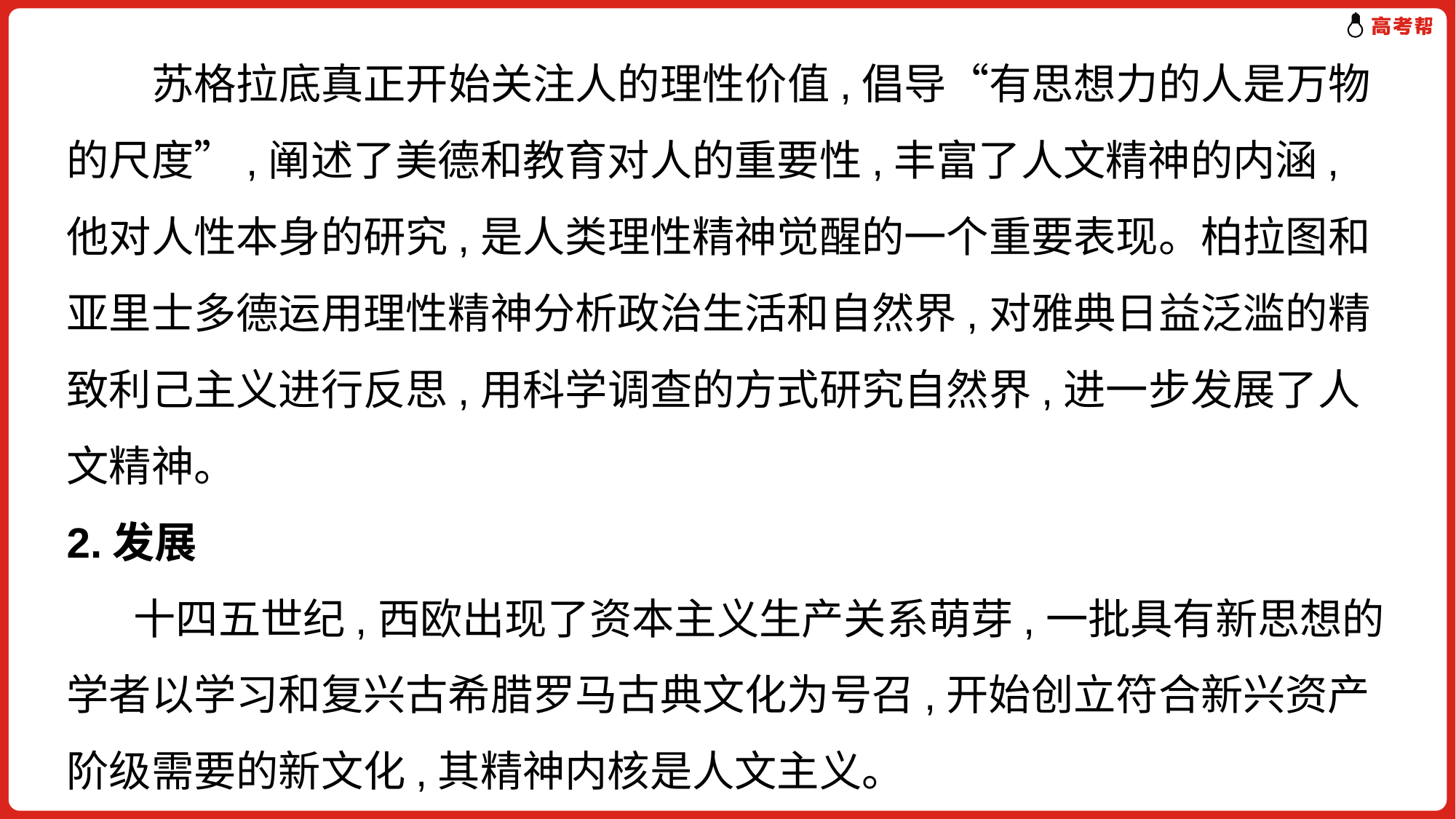

苏格拉底真正开始关注人的理性价值,倡导“有思想力的人是万物的尺度”,阐述了美德和教育对人的重要性,丰富了人文精神的内涵,他对人性本身的研究,是人类理性精神觉醒的一个重要表现。柏拉图和亚里士多德运用理性精神分析政治生活和自然界,对雅典日益泛滥的精致利己主义进行反思,用科学调查的方式研究自然界,进一步发展了人文精神。
2.发展
      十四五世纪,西欧出现了资本主义生产关系萌芽,一批具有新思想的学者以学习和复兴古希腊罗马古典文化为号召,开始创立符合新兴资产阶级需要的新文化,其精神内核是人文主义。